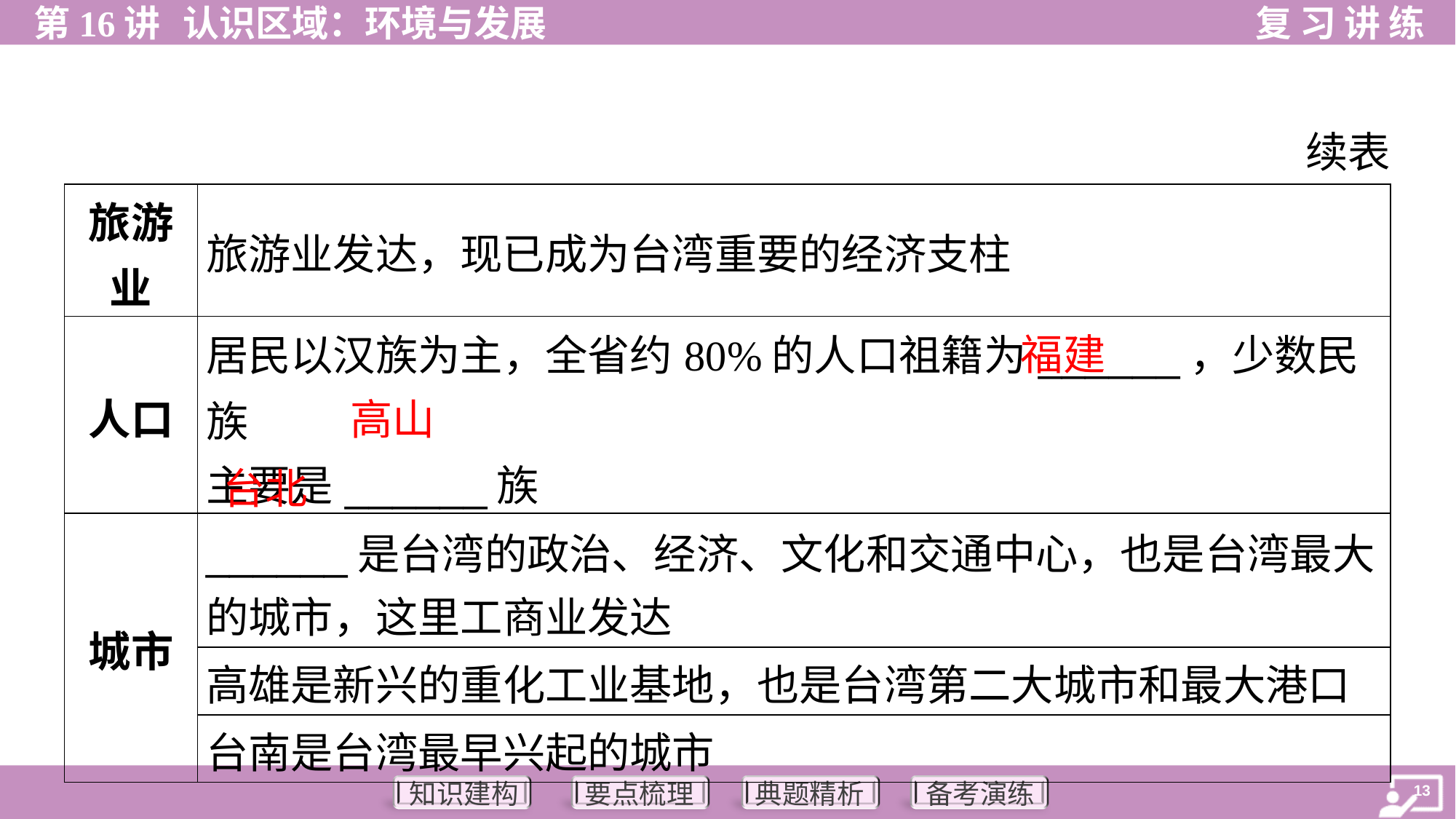

续表
| 旅游 业 | 旅游业发达，现已成为台湾重要的经济支柱 |
| --- | --- |
| 人口 | 居民以汉族为主，全省约80%的人口祖籍为\_\_\_\_\_\_，少数民族 主要是\_\_\_\_\_\_族 |
| 城市 | \_\_\_\_\_\_是台湾的政治、经济、文化和交通中心，也是台湾最大 的城市，这里工商业发达 |
|  | 高雄是新兴的重化工业基地，也是台湾第二大城市和最大港口 |
|  | 台南是台湾最早兴起的城市 |
福建
高山
台北